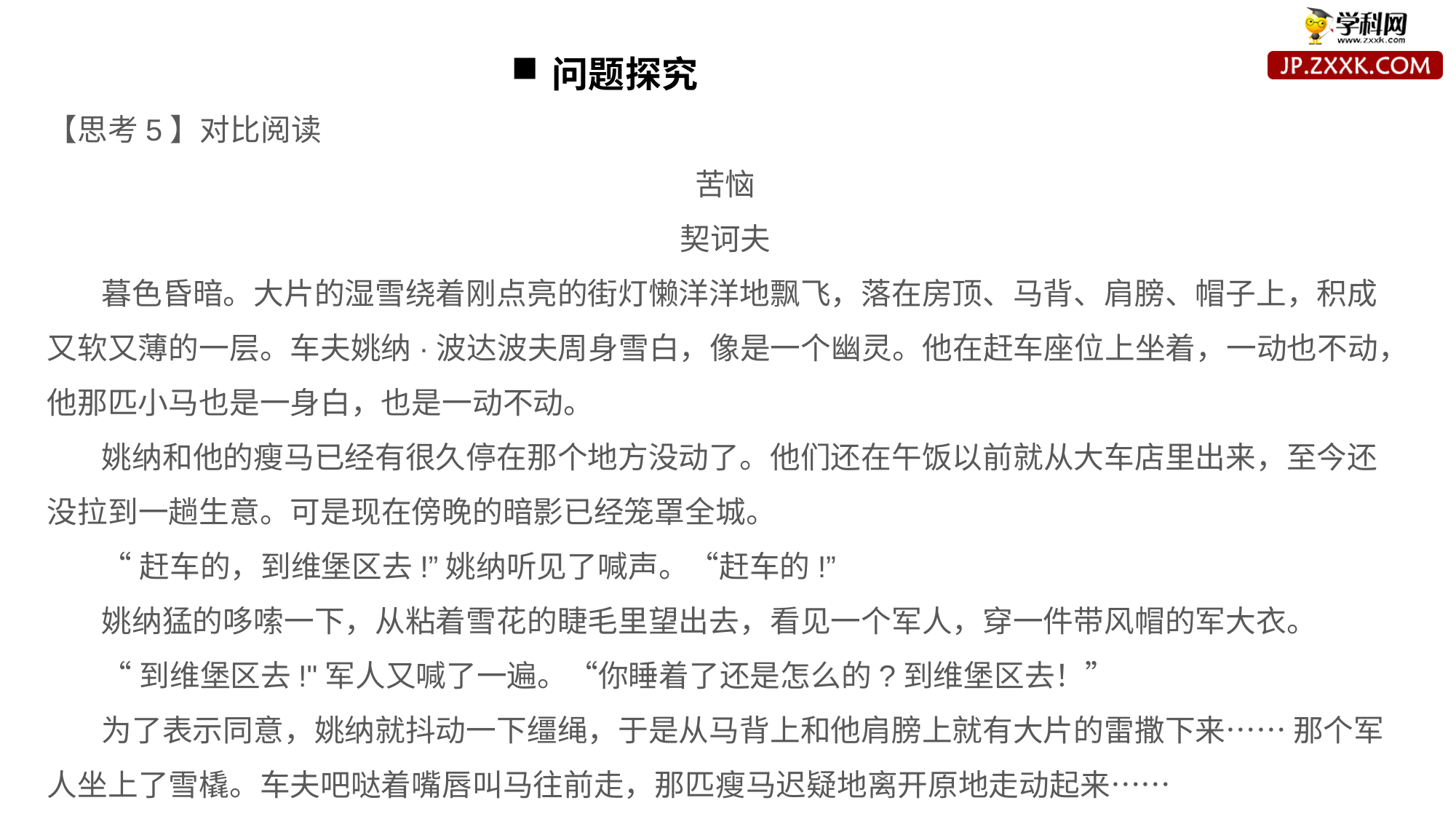

问题探究
【思考5】对比阅读
苦恼
契诃夫
暮色昏暗。大片的湿雪绕着刚点亮的街灯懒洋洋地飘飞，落在房顶、马背、肩膀、帽子上，积成又软又薄的一层。车夫姚纳·波达波夫周身雪白，像是一个幽灵。他在赶车座位上坐着，一动也不动，他那匹小马也是一身白，也是一动不动。
姚纳和他的瘦马已经有很久停在那个地方没动了。他们还在午饭以前就从大车店里出来，至今还没拉到一趟生意。可是现在傍晚的暗影已经笼罩全城。
“赶车的，到维堡区去!”姚纳听见了喊声。“赶车的!”
姚纳猛的哆嗦一下，从粘着雪花的睫毛里望出去，看见一个军人，穿一件带风帽的军大衣。
“到维堡区去!"军人又喊了一遍。“你睡着了还是怎么的?到维堡区去！”
为了表示同意，姚纳就抖动一下缰绳，于是从马背上和他肩膀上就有大片的雷撒下来…… 那个军人坐上了雪橇。车夫吧哒着嘴唇叫马往前走，那匹瘦马迟疑地离开原地走动起来……